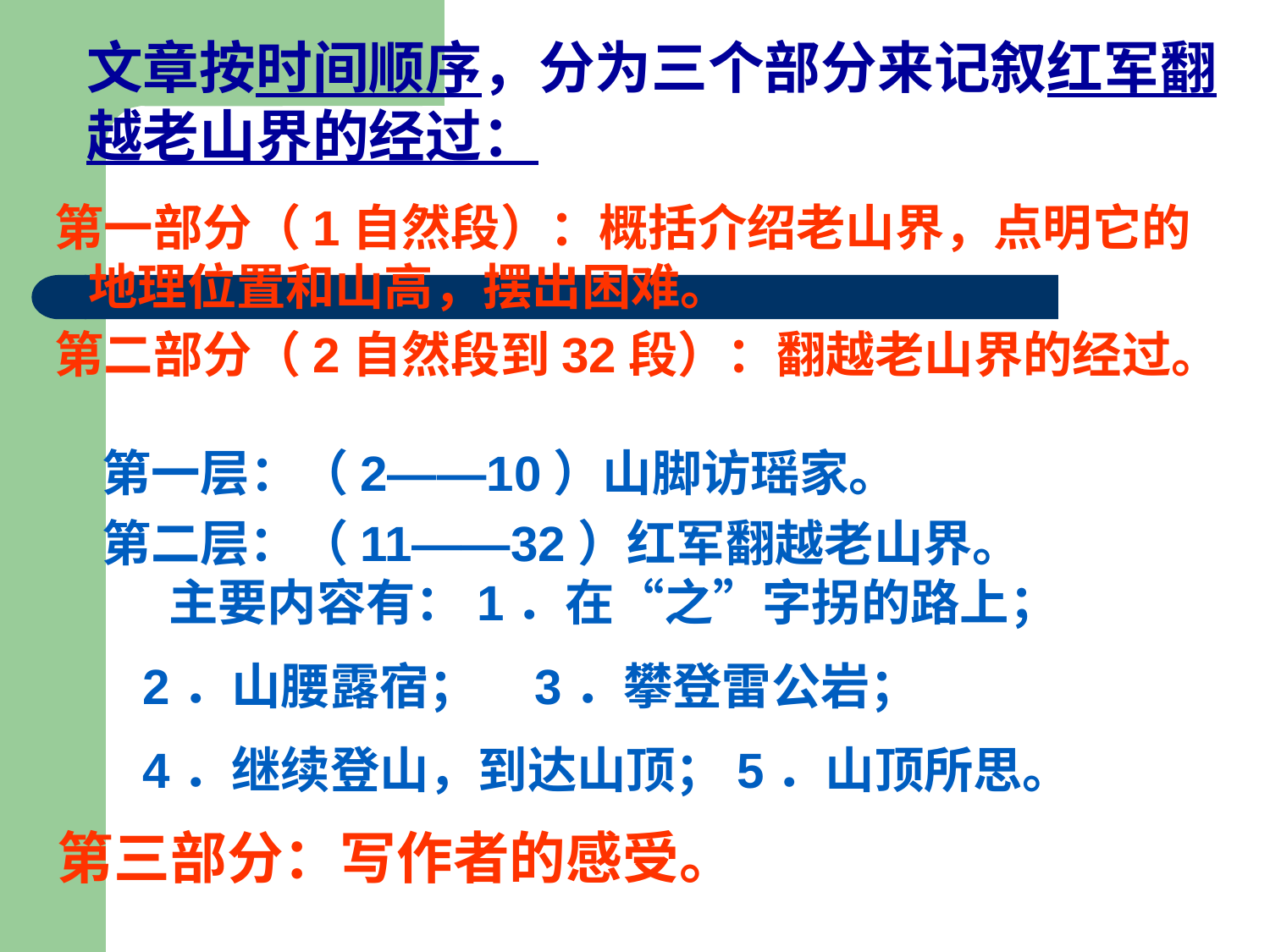

文章按时间顺序，分为三个部分来记叙红军翻越老山界的经过：
第一部分（1自然段）：概括介绍老山界，点明它的     地理位置和山高，摆出困难。
第二部分（2自然段到32段）：翻越老山界的经过。
第一层：（2——10）山脚访瑶家。
第二层：（11——32）红军翻越老山界。                      主要内容有：1．在“之”字拐的路上；
   2．山腰露宿；    3．攀登雷公岩；
   4．继续登山，到达山顶；5．山顶所思。
第三部分：写作者的感受。